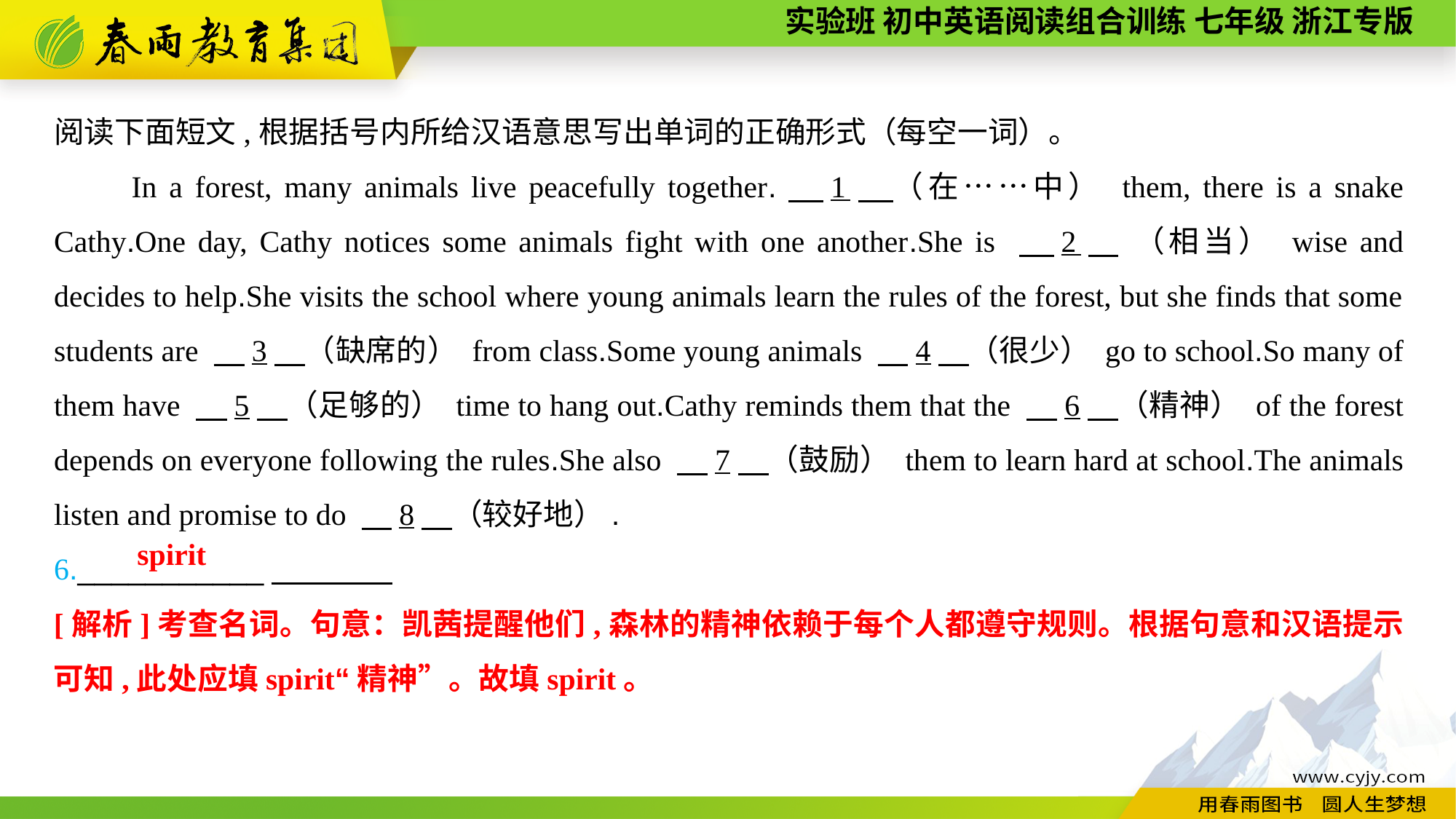

阅读下面短文,根据括号内所给汉语意思写出单词的正确形式（每空一词）。
　　In a forest, many animals live peacefully together.　1　（在……中） them, there is a snake Cathy.One day, Cathy notices some animals fight with one another.She is 　2　 （相当） wise and decides to help.She visits the school where young animals learn the rules of the forest, but she finds that some students are 　3　（缺席的） from class.Some young animals 　4　（很少） go to school.So many of them have 　5　（足够的） time to hang out.Cathy reminds them that the 　6　（精神） of the forest depends on everyone following the rules.She also 　7　（鼓励） them to learn hard at school.The animals listen and promise to do 　8　（较好地）.
6.___________
spirit
[解析]考查名词。句意：凯茜提醒他们,森林的精神依赖于每个人都遵守规则。根据句意和汉语提示可知,此处应填spirit“精神”。故填spirit。